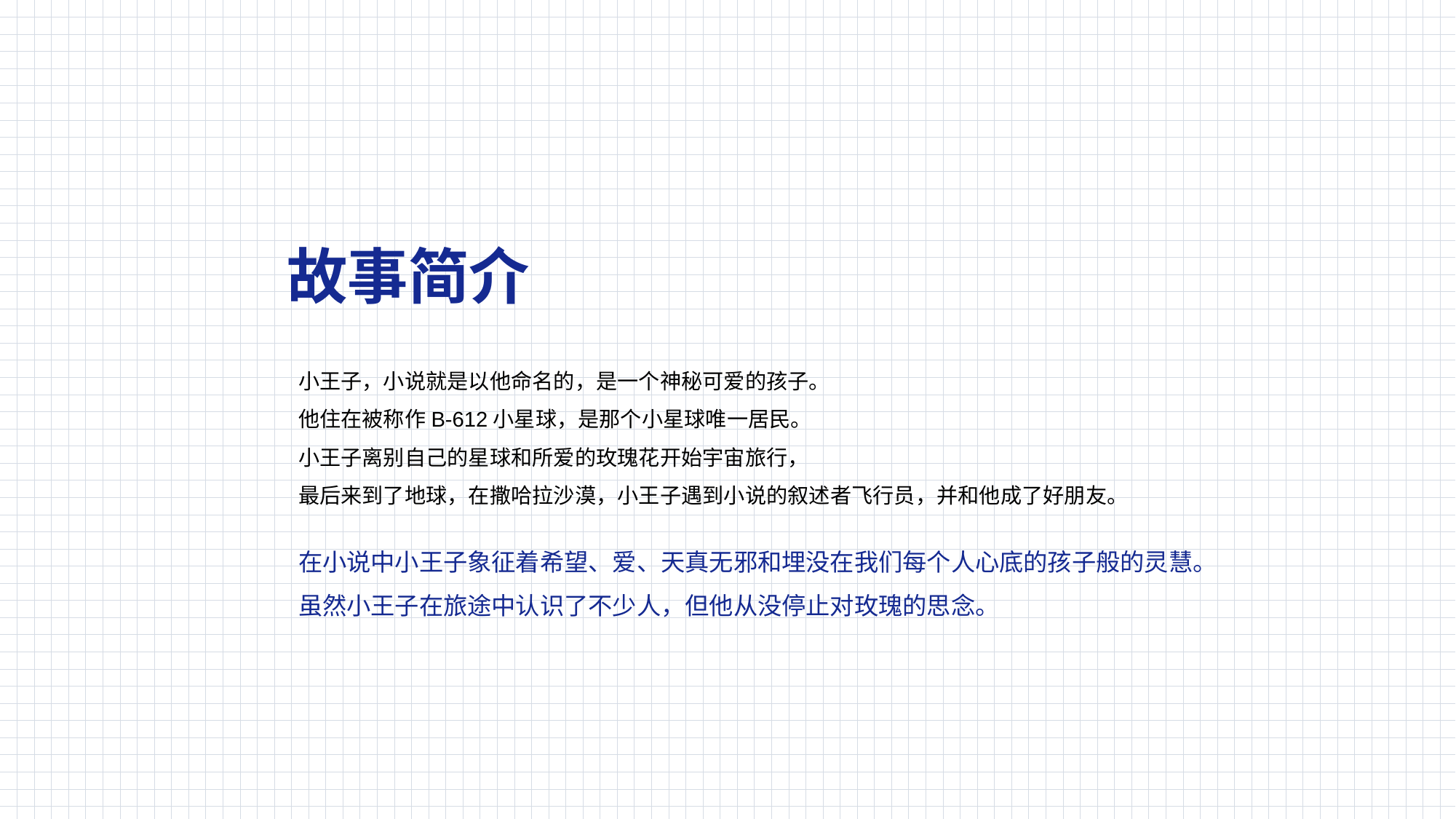

故事简介
小王子，小说就是以他命名的，是一个神秘可爱的孩子。
他住在被称作B-612小星球，是那个小星球唯一居民。
小王子离别自己的星球和所爱的玫瑰花开始宇宙旅行，
最后来到了地球，在撒哈拉沙漠，小王子遇到小说的叙述者飞行员，并和他成了好朋友。
在小说中小王子象征着希望、爱、天真无邪和埋没在我们每个人心底的孩子般的灵慧。
虽然小王子在旅途中认识了不少人，但他从没停止对玫瑰的思念。